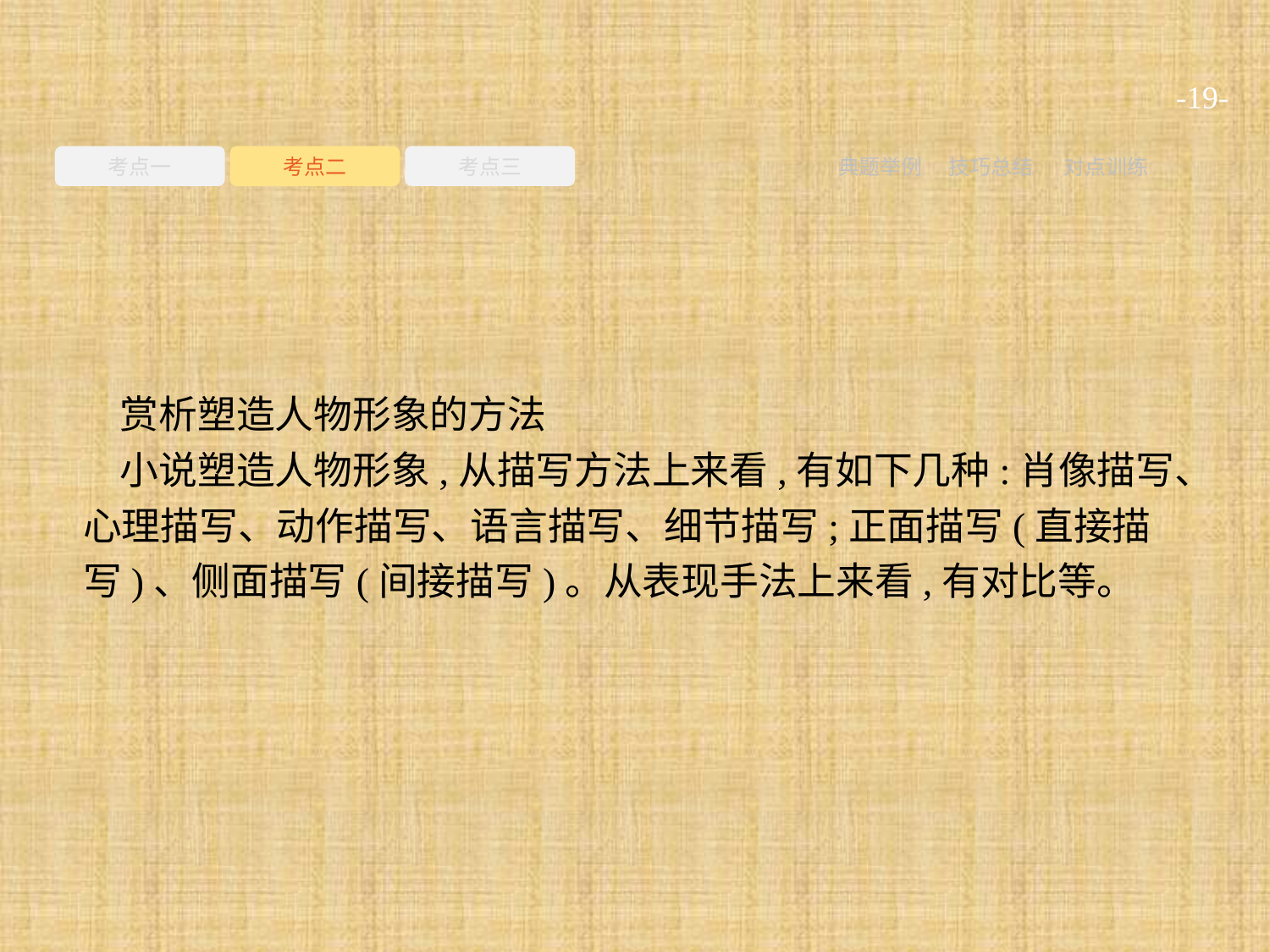

-19-
考点一
考点二
考点三
典题举例
技巧总结
对点训练
赏析塑造人物形象的方法
小说塑造人物形象,从描写方法上来看,有如下几种:肖像描写、心理描写、动作描写、语言描写、细节描写;正面描写(直接描写)、侧面描写(间接描写)。从表现手法上来看,有对比等。